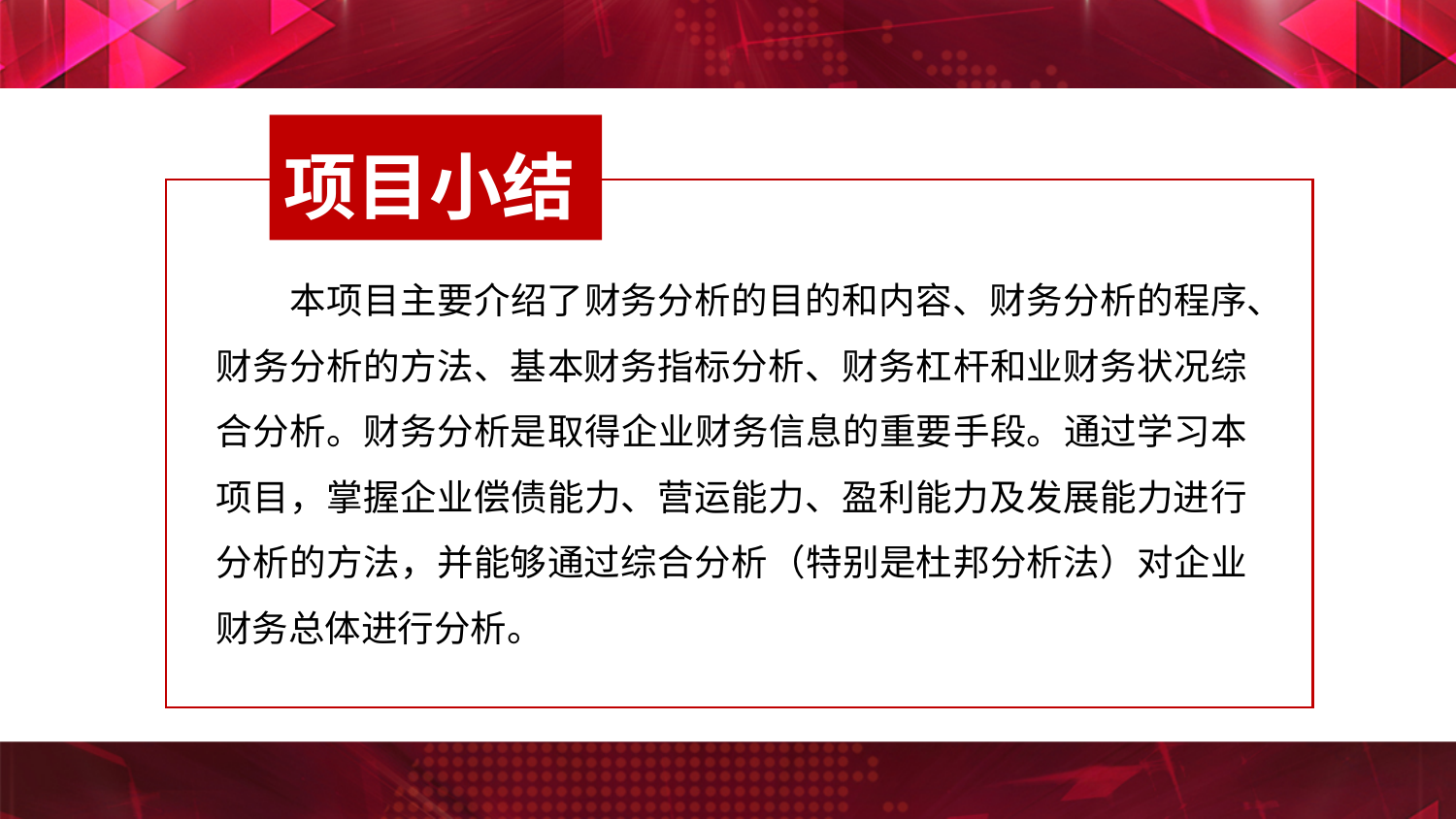

项目小结

　　本项目主要介绍了财务分析的目的和内容、财务分析的程序、财务分析的方法、基本财务指标分析、财务杠杆和业财务状况综合分析。财务分析是取得企业财务信息的重要手段。通过学习本项目，掌握企业偿债能力、营运能力、盈利能力及发展能力进行分析的方法，并能够通过综合分析（特别是杜邦分析法）对企业财务总体进行分析。